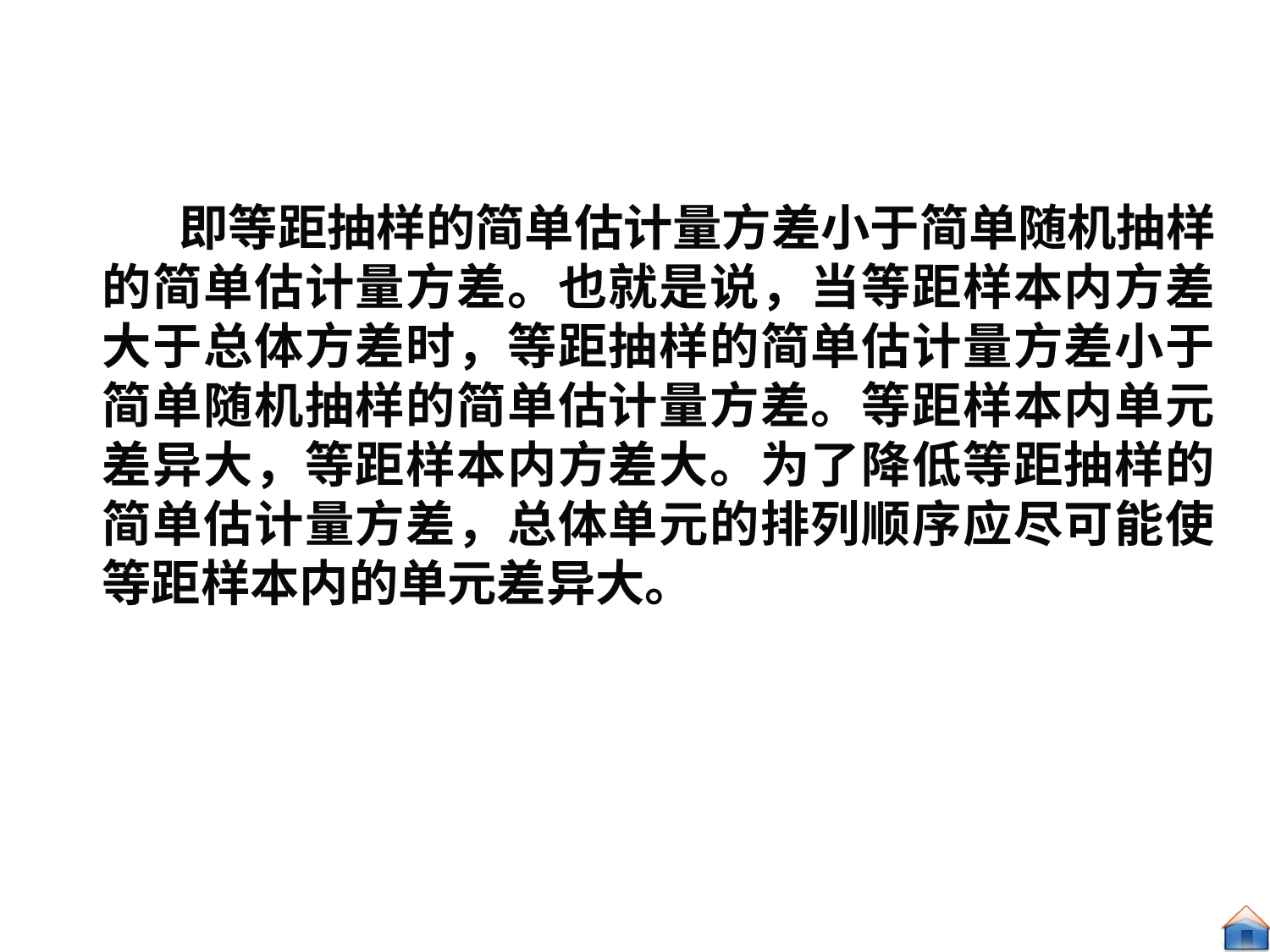

#
          即等距抽样的简单估计量方差小于简单随机抽样的简单估计量方差。也就是说，当等距样本内方差大于总体方差时，等距抽样的简单估计量方差小于简单随机抽样的简单估计量方差。等距样本内单元差异大，等距样本内方差大。为了降低等距抽样的简单估计量方差，总体单元的排列顺序应尽可能使等距样本内的单元差异大。